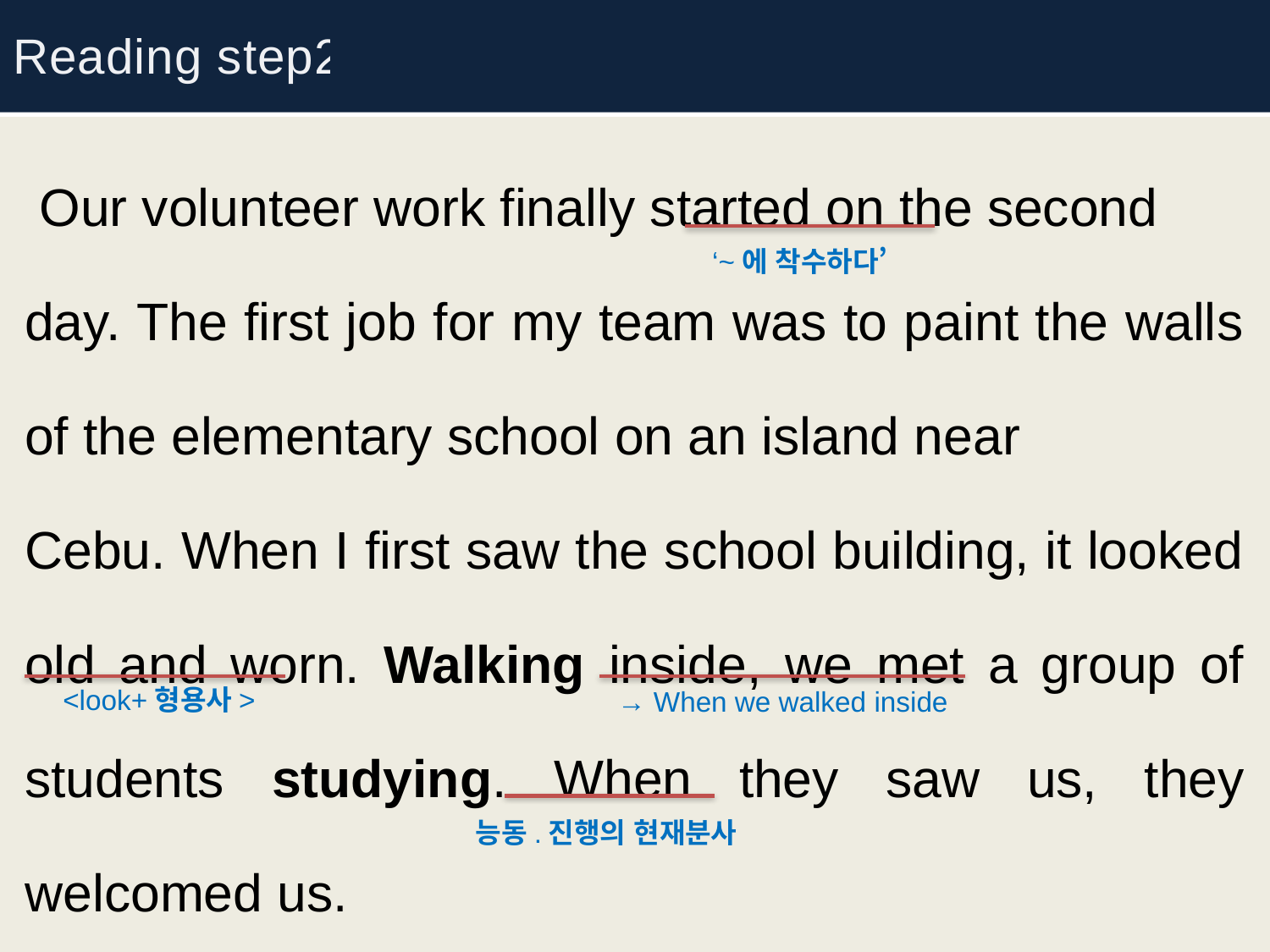

Reading step2
 Our volunteer work finally started on the second
day. The first job for my team was to paint the walls of the elementary school on an island near
Cebu. When I first saw the school building, it looked old and worn. Walking inside, we met a group of students studying. When they saw us, they welcomed us.
‘~에 착수하다’
<look+형용사>
→ When we walked inside
능동.진행의 현재분사